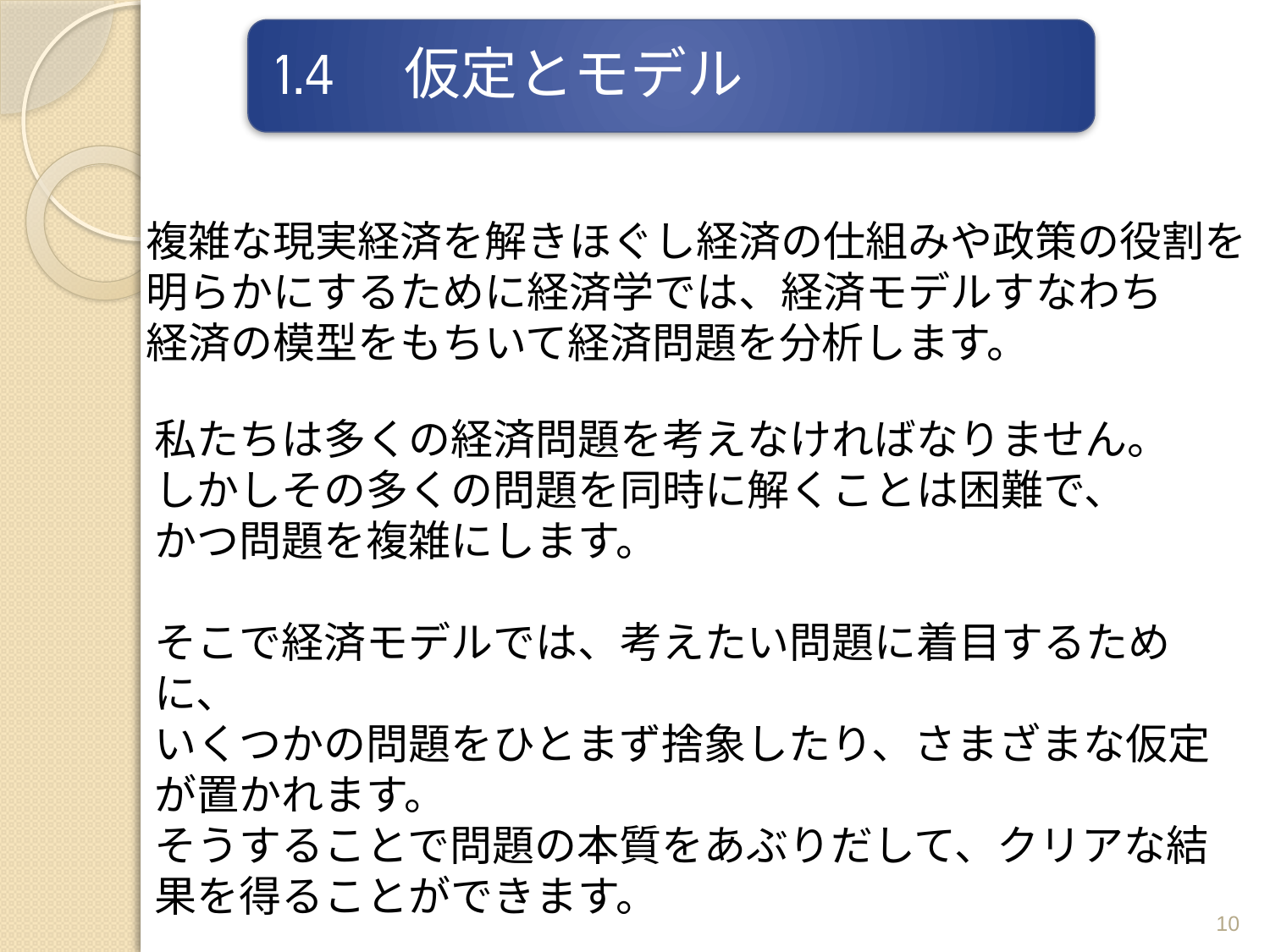

1.4　仮定とモデル

複雑な現実経済を解きほぐし経済の仕組みや政策の役割を
明らかにするために経済学では、経済モデルすなわち
経済の模型をもちいて経済問題を分析します。
私たちは多くの経済問題を考えなければなりません。
しかしその多くの問題を同時に解くことは困難で、
かつ問題を複雑にします。

そこで経済モデルでは、考えたい問題に着目するために、
いくつかの問題をひとまず捨象したり、さまざまな仮定が置かれます。
そうすることで問題の本質をあぶりだして、クリアな結果を得ることができます。

10